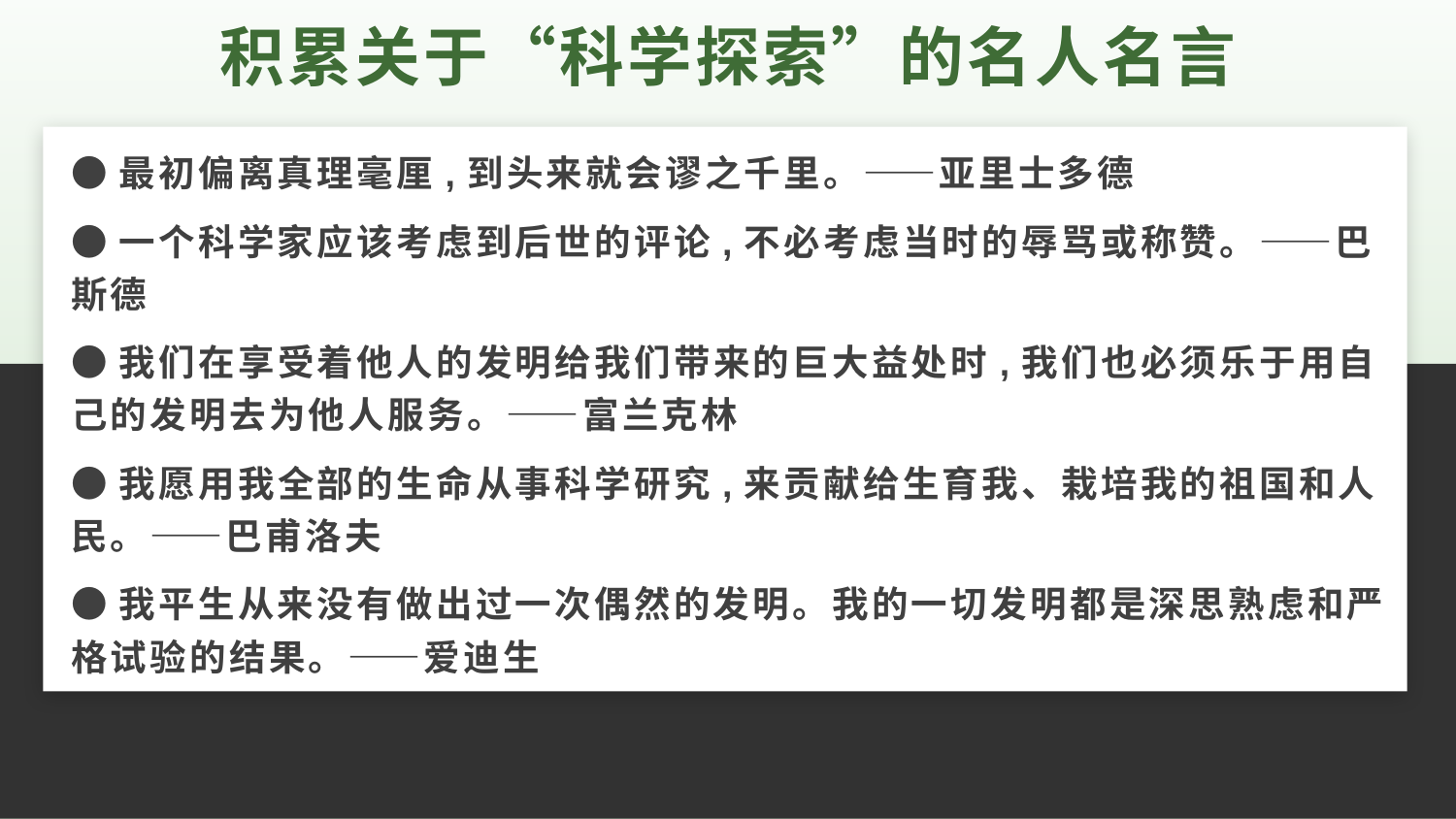

积累关于“科学探索”的名人名言
2
●最初偏离真理毫厘,到头来就会谬之千里。——亚里士多德
●一个科学家应该考虑到后世的评论,不必考虑当时的辱骂或称赞。——巴斯德
●我们在享受着他人的发明给我们带来的巨大益处时,我们也必须乐于用自己的发明去为他人服务。——富兰克林
●我愿用我全部的生命从事科学研究,来贡献给生育我、栽培我的祖国和人民。——巴甫洛夫
●我平生从来没有做出过一次偶然的发明。我的一切发明都是深思熟虑和严格试验的结果。——爱迪生